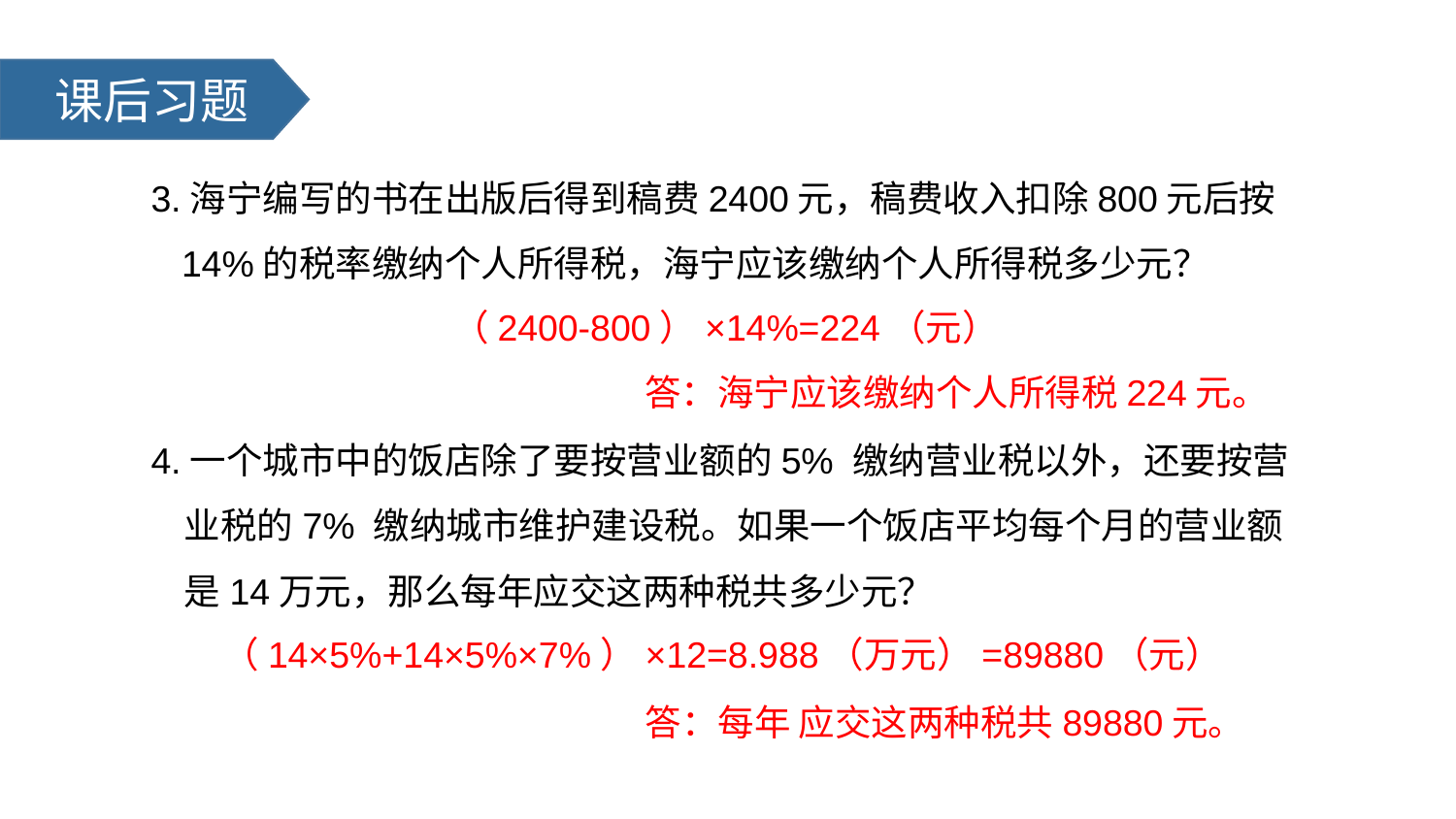

课后习题
3.海宁编写的书在出版后得到稿费2400元，稿费收入扣除800元后按
   14%的税率缴纳个人所得税，海宁应该缴纳个人所得税多少元？

4.一个城市中的饭店除了要按营业额的5% 缴纳营业税以外，还要按营
   业税的7% 缴纳城市维护建设税。如果一个饭店平均每个月的营业额
   是14万元，那么每年应交这两种税共多少元？
（2400-800）×14%=224（元）
答：海宁应该缴纳个人所得税224元。
（14×5%+14×5%×7%）×12=8.988（万元）=89880（元）
答：每年 应交这两种税共89880元。